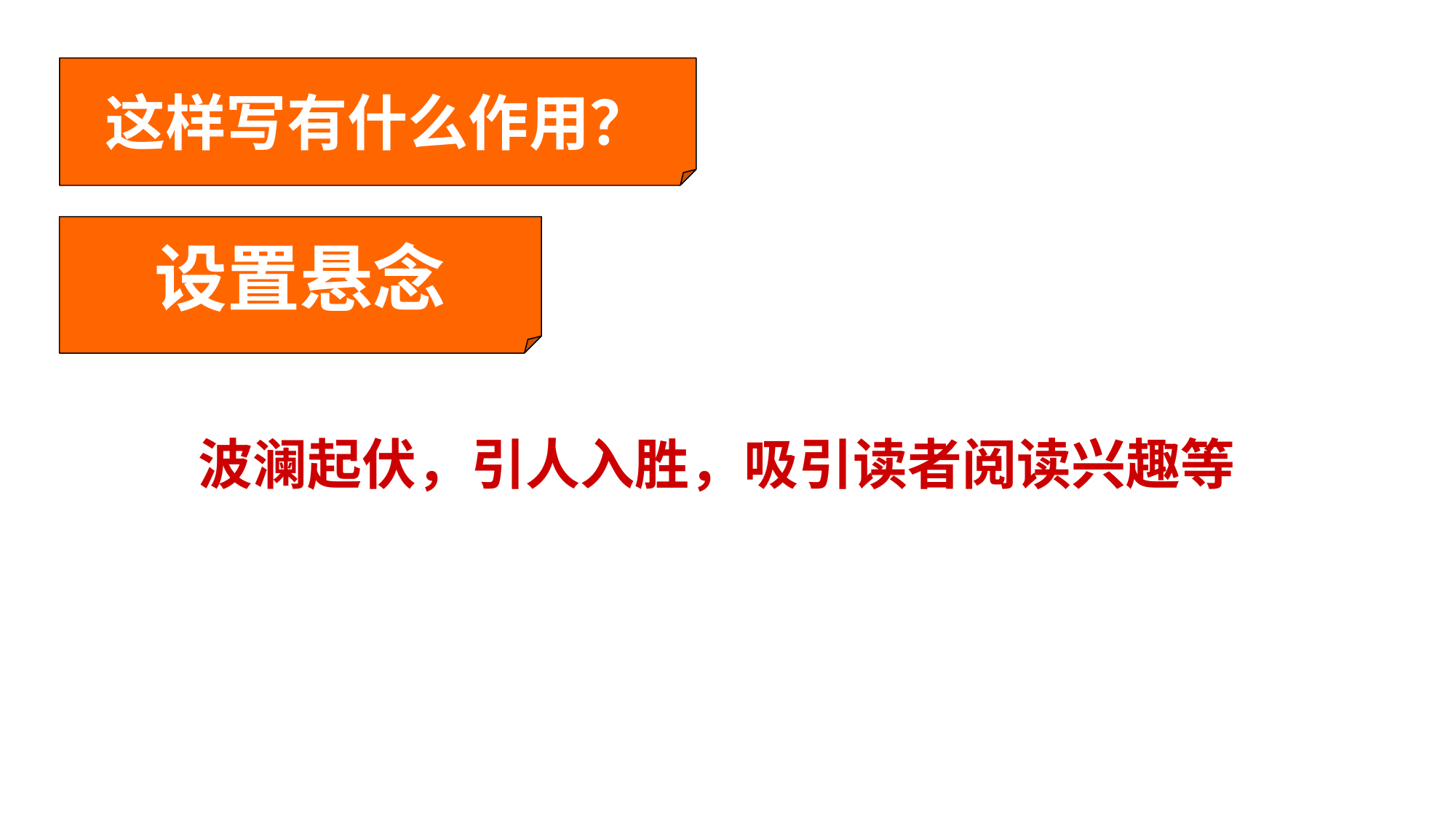

这样写有什么作用？
这样写有什么作用？
设置悬念
波澜起伏，引人入胜，吸引读者阅读兴趣等